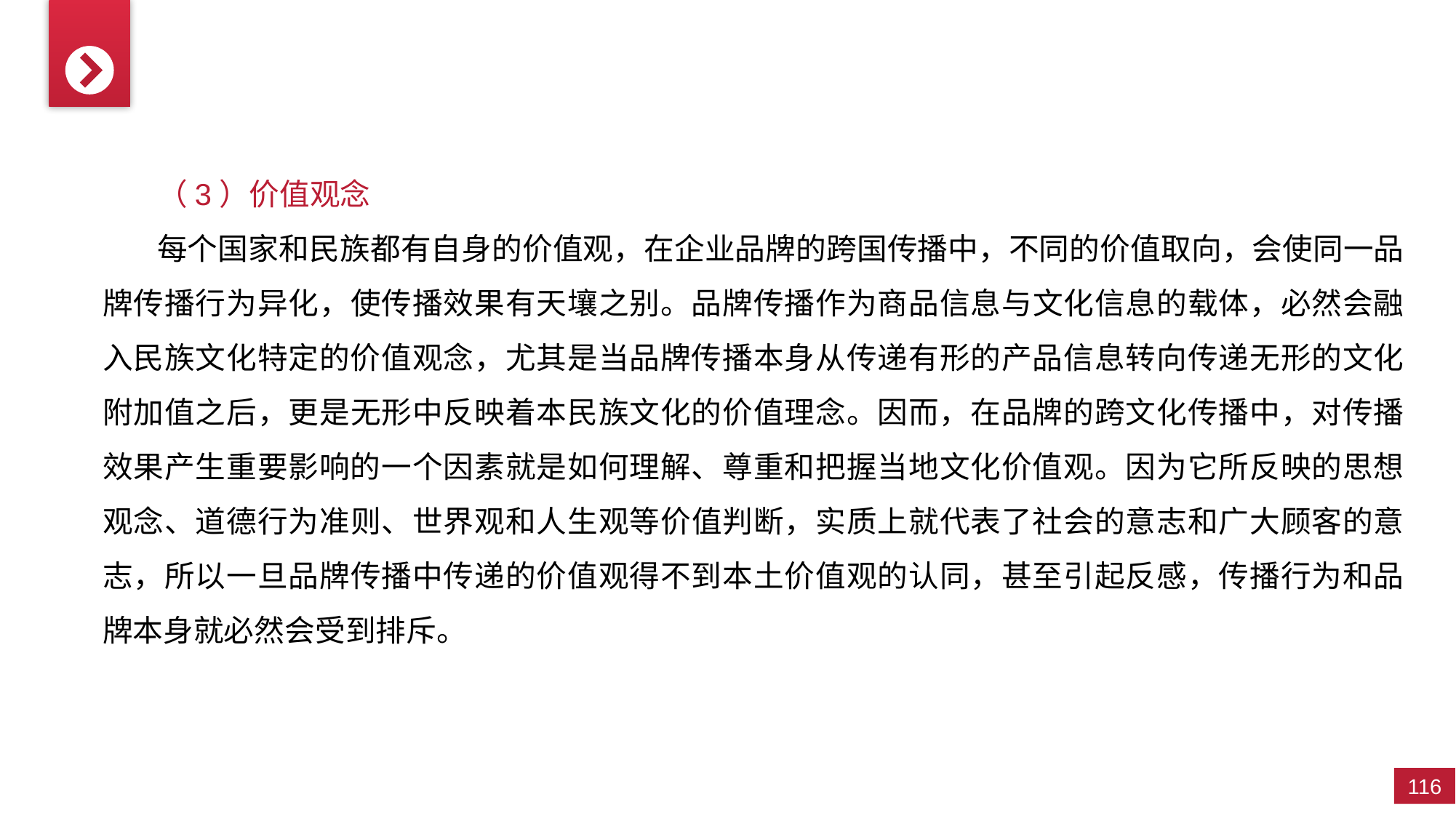

（3）价值观念
每个国家和民族都有自身的价值观，在企业品牌的跨国传播中，不同的价值取向，会使同一品牌传播行为异化，使传播效果有天壤之别。品牌传播作为商品信息与文化信息的载体，必然会融入民族文化特定的价值观念，尤其是当品牌传播本身从传递有形的产品信息转向传递无形的文化附加值之后，更是无形中反映着本民族文化的价值理念。因而，在品牌的跨文化传播中，对传播效果产生重要影响的一个因素就是如何理解、尊重和把握当地文化价值观。因为它所反映的思想观念、道德行为准则、世界观和人生观等价值判断，实质上就代表了社会的意志和广大顾客的意志，所以一旦品牌传播中传递的价值观得不到本土价值观的认同，甚至引起反感，传播行为和品牌本身就必然会受到排斥。